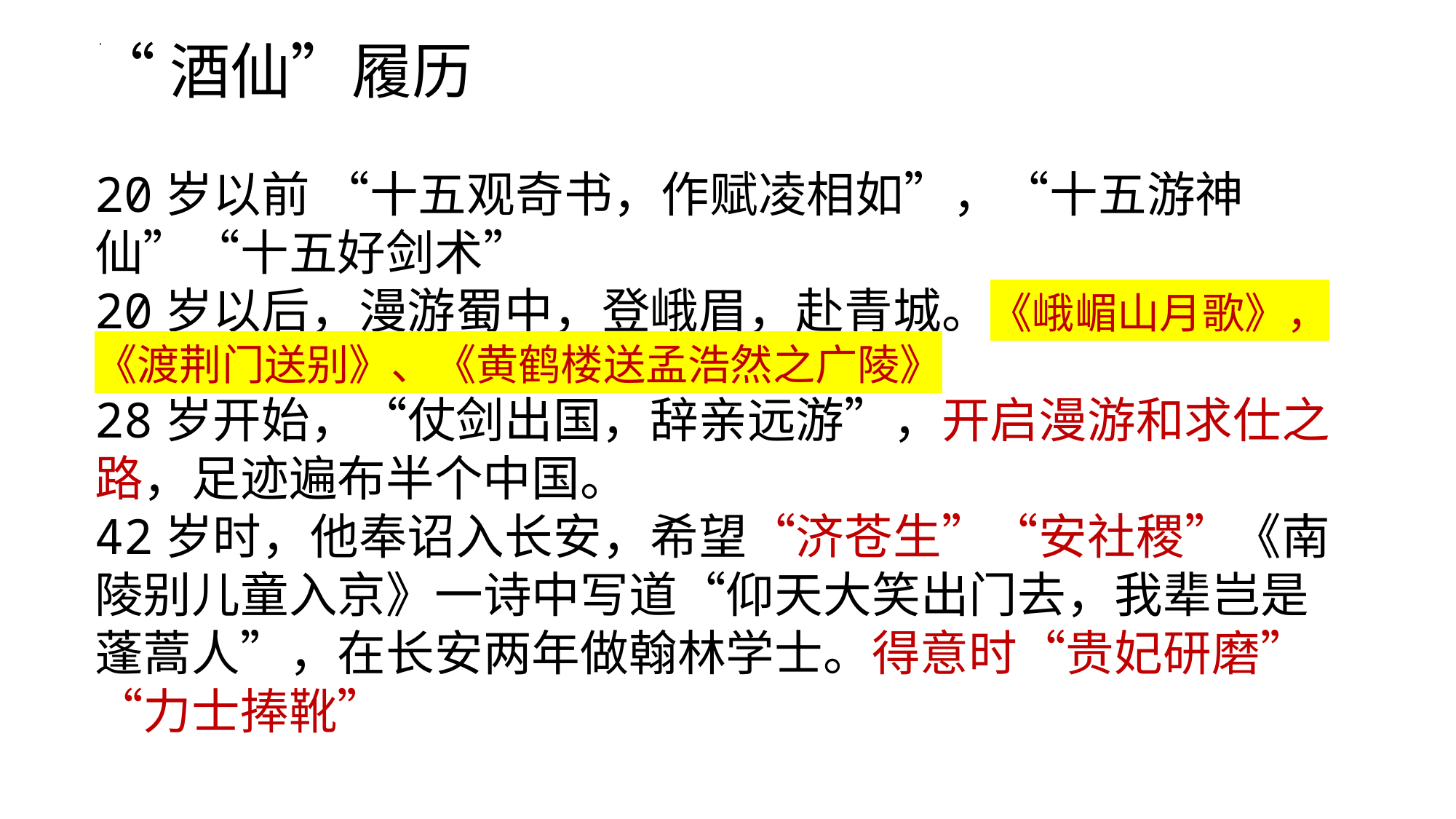

“酒仙”履历

20岁以前 “十五观奇书，作赋凌相如”，“十五游神仙”“十五好剑术”
20岁以后，漫游蜀中，登峨眉，赴青城。《峨嵋山月歌》，《渡荆门送别》、《黄鹤楼送孟浩然之广陵》
28岁开始，“仗剑出国，辞亲远游”，开启漫游和求仕之路，足迹遍布半个中国。
42岁时，他奉诏入长安，希望“济苍生”“安社稷”《南陵别儿童入京》一诗中写道“仰天大笑出门去，我辈岂是蓬蒿人”，在长安两年做翰林学士。得意时“贵妃研磨”“力士捧靴”